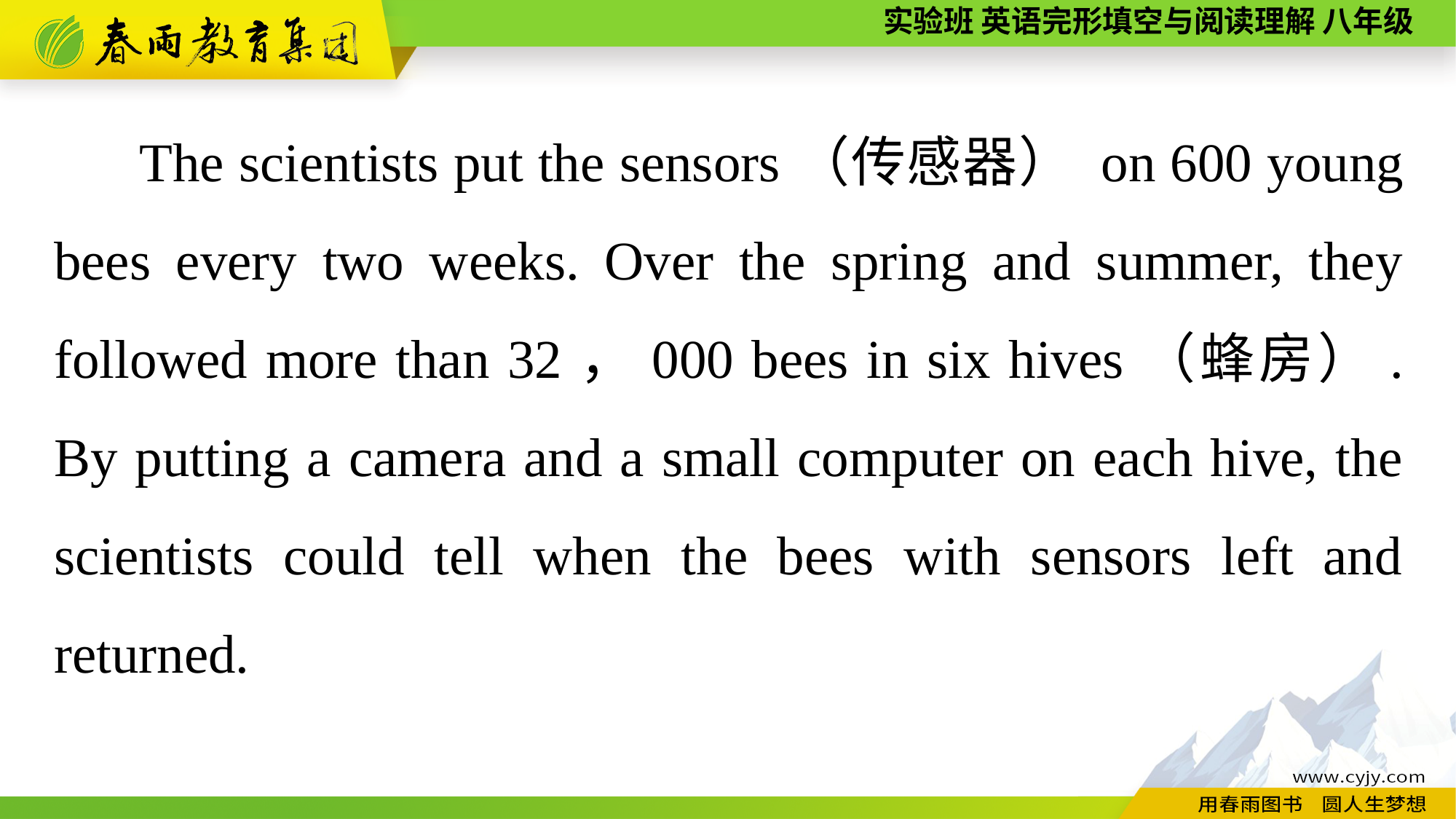

The scientists put the sensors（传感器） on 600 young bees every two weeks. Over the spring and summer, they followed more than 32，000 bees in six hives（蜂房）. By putting a camera and a small computer on each hive, the scientists could tell when the bees with sensors left and returned.